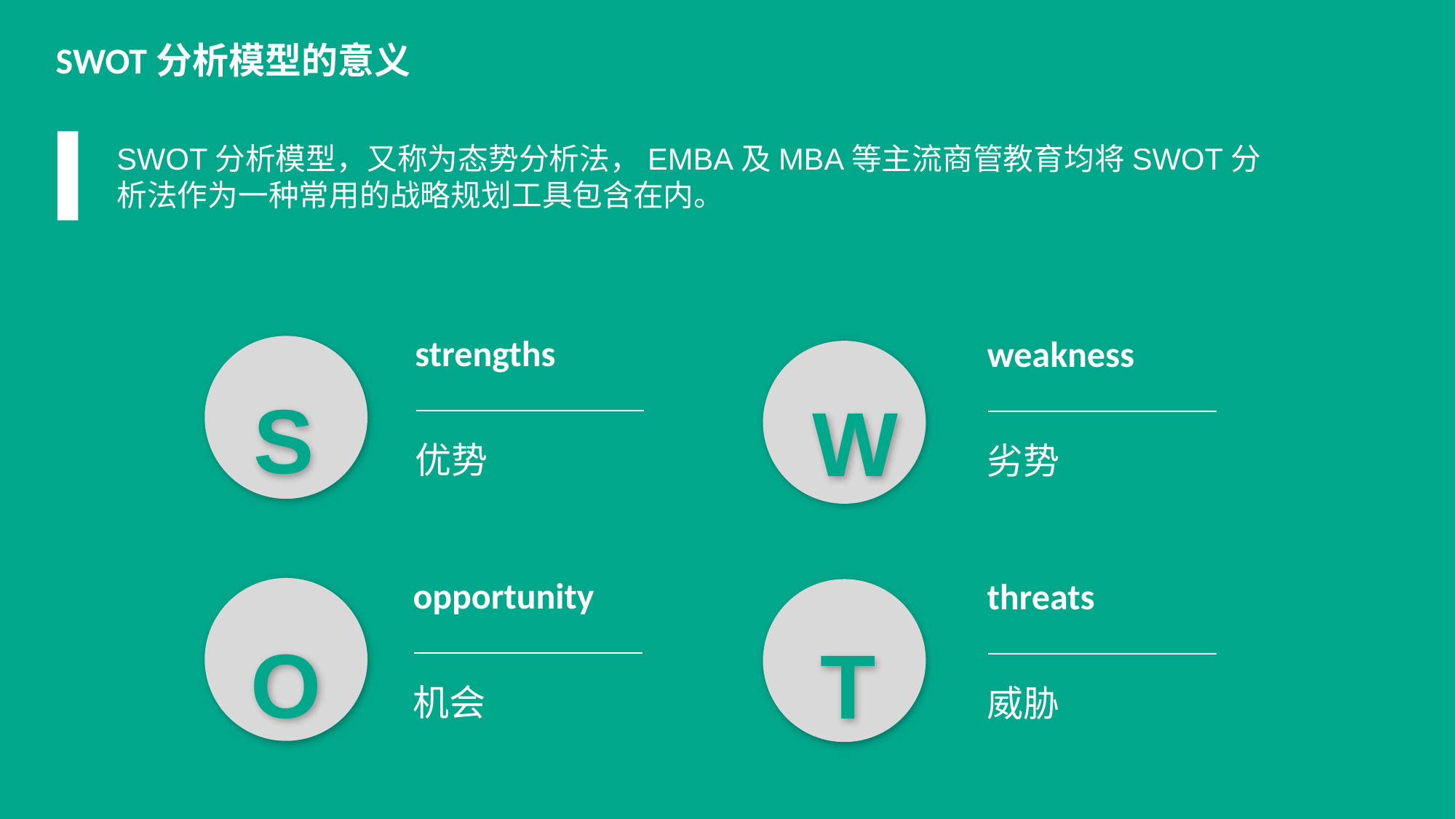

SWOT分析模型的意义

SWOT分析模型，又称为态势分析法，EMBA及MBA等主流商管教育均将SWOT分析法作为一种常用的战略规划工具包含在内。
S

strengths
优势
W

weakness
劣势
O

opportunity
机会
T

threats
威胁